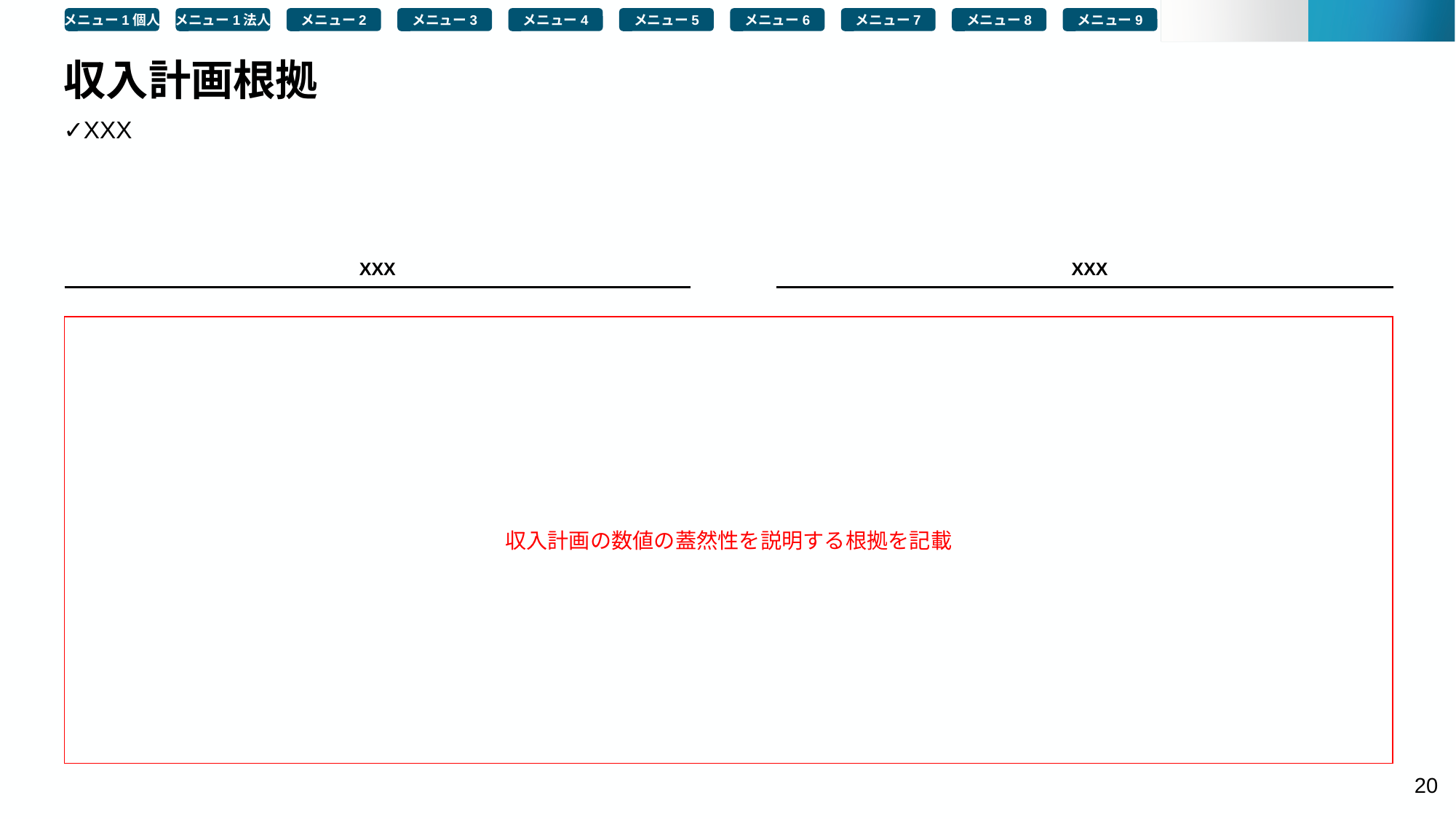

メニュー1個人
メニュー1法人
メニュー2
メニュー3
メニュー4
メニュー5
メニュー6
メニュー7
メニュー8
メニュー9
# 収入計画根拠
✓XXX
XXX
XXX
収入計画の数値の蓋然性を説明する根拠を記載
20